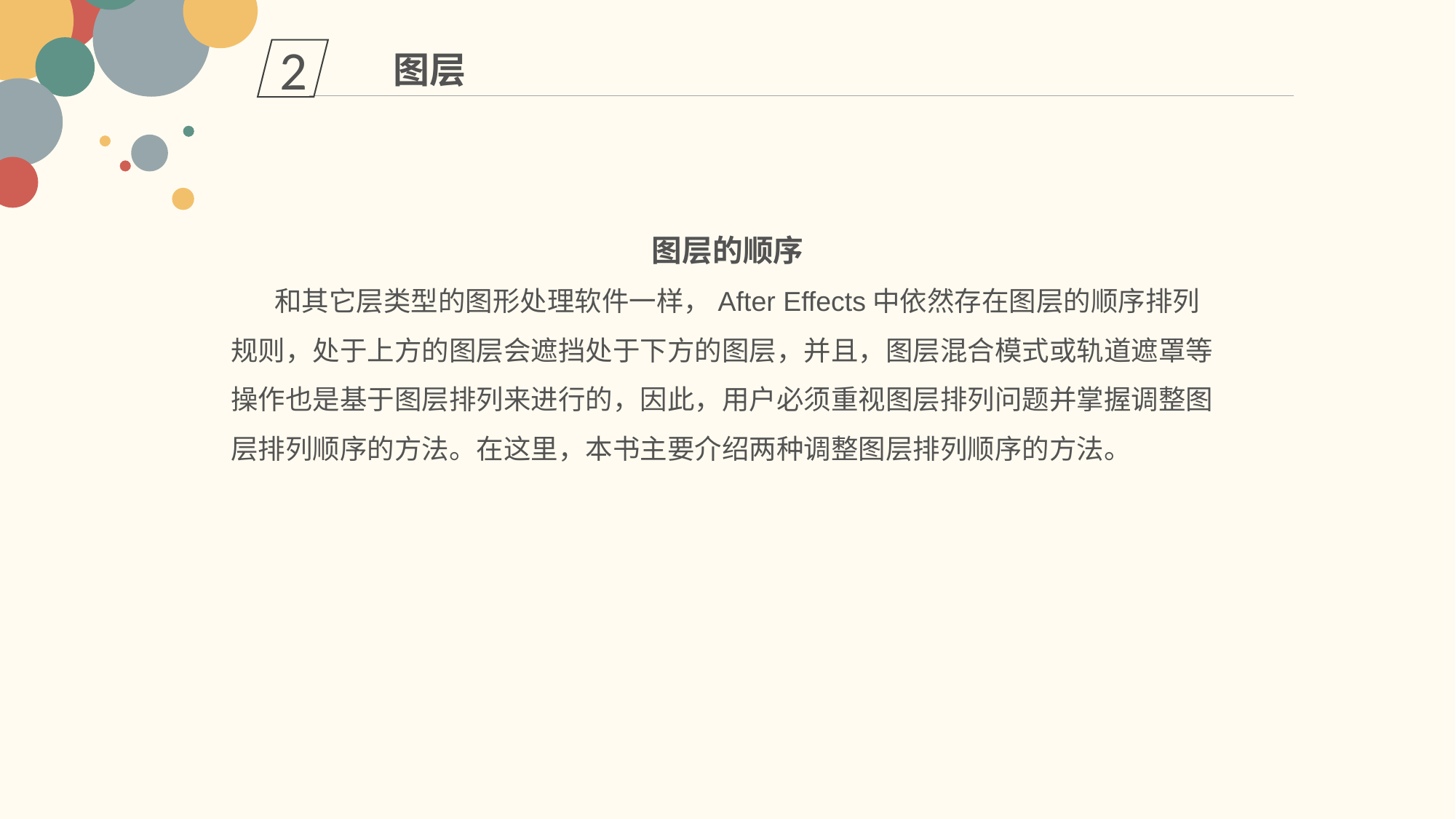

2
图层
图层的顺序
      和其它层类型的图形处理软件一样，After Effects中依然存在图层的顺序排列规则，处于上方的图层会遮挡处于下方的图层，并且，图层混合模式或轨道遮罩等操作也是基于图层排列来进行的，因此，用户必须重视图层排列问题并掌握调整图层排列顺序的方法。在这里，本书主要介绍两种调整图层排列顺序的方法。